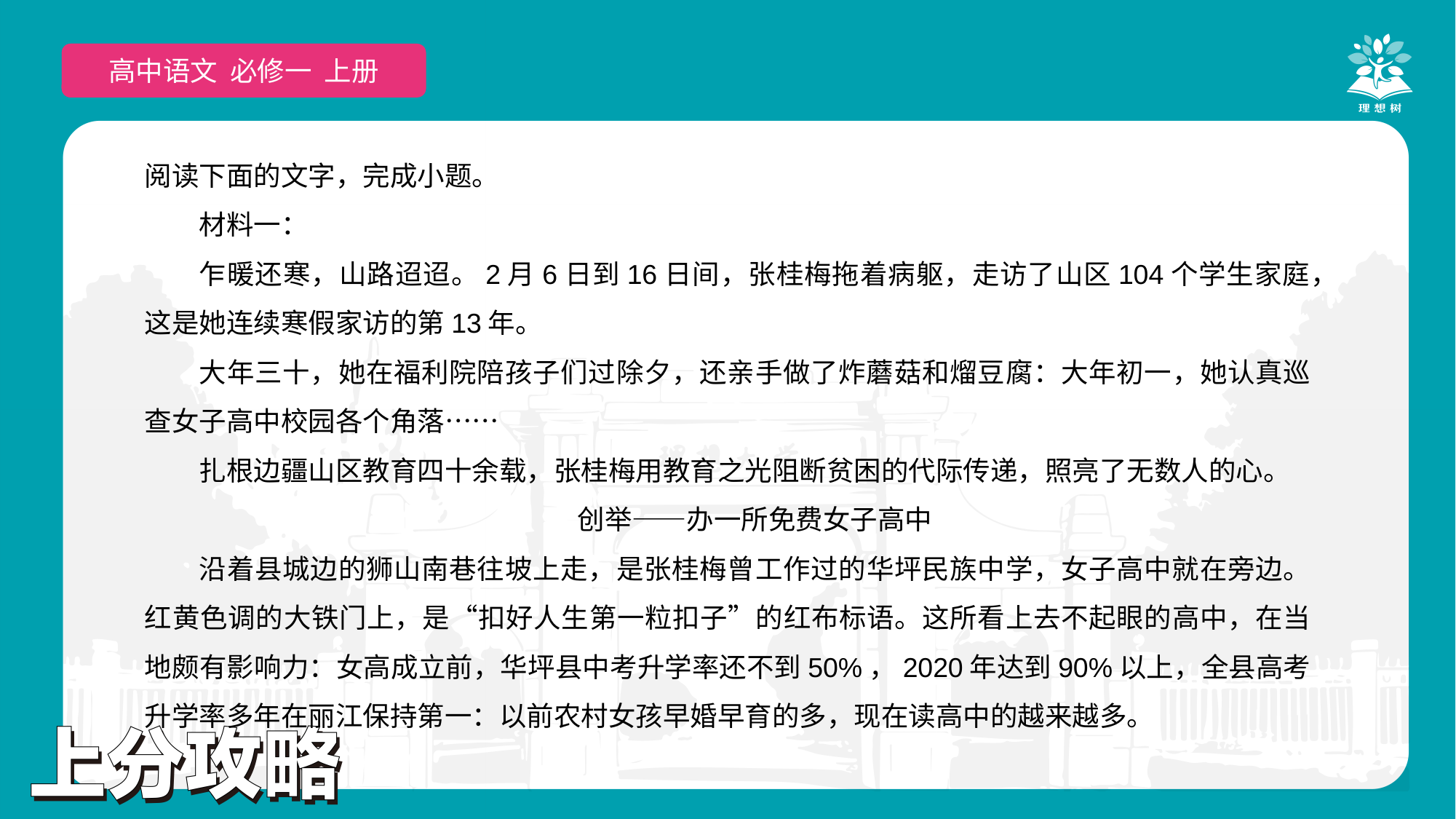

高中语文  选择性必修上
高中语文  必修一  上册
阅读下面的文字，完成小题。
材料一：
乍暖还寒，山路迢迢。2月6日到16日间，张桂梅拖着病躯，走访了山区104个学生家庭，这是她连续寒假家访的第13年。
大年三十，她在福利院陪孩子们过除夕，还亲手做了炸蘑菇和熘豆腐：大年初一，她认真巡查女子高中校园各个角落……
扎根边疆山区教育四十余载，张桂梅用教育之光阻断贫困的代际传递，照亮了无数人的心。
创举——办一所免费女子高中
沿着县城边的狮山南巷往坡上走，是张桂梅曾工作过的华坪民族中学，女子高中就在旁边。红黄色调的大铁门上，是“扣好人生第一粒扣子”的红布标语。这所看上去不起眼的高中，在当地颇有影响力：女高成立前，华坪县中考升学率还不到50%，2020年达到90%以上，全县高考升学率多年在丽江保持第一：以前农村女孩早婚早育的多，现在读高中的越来越多。